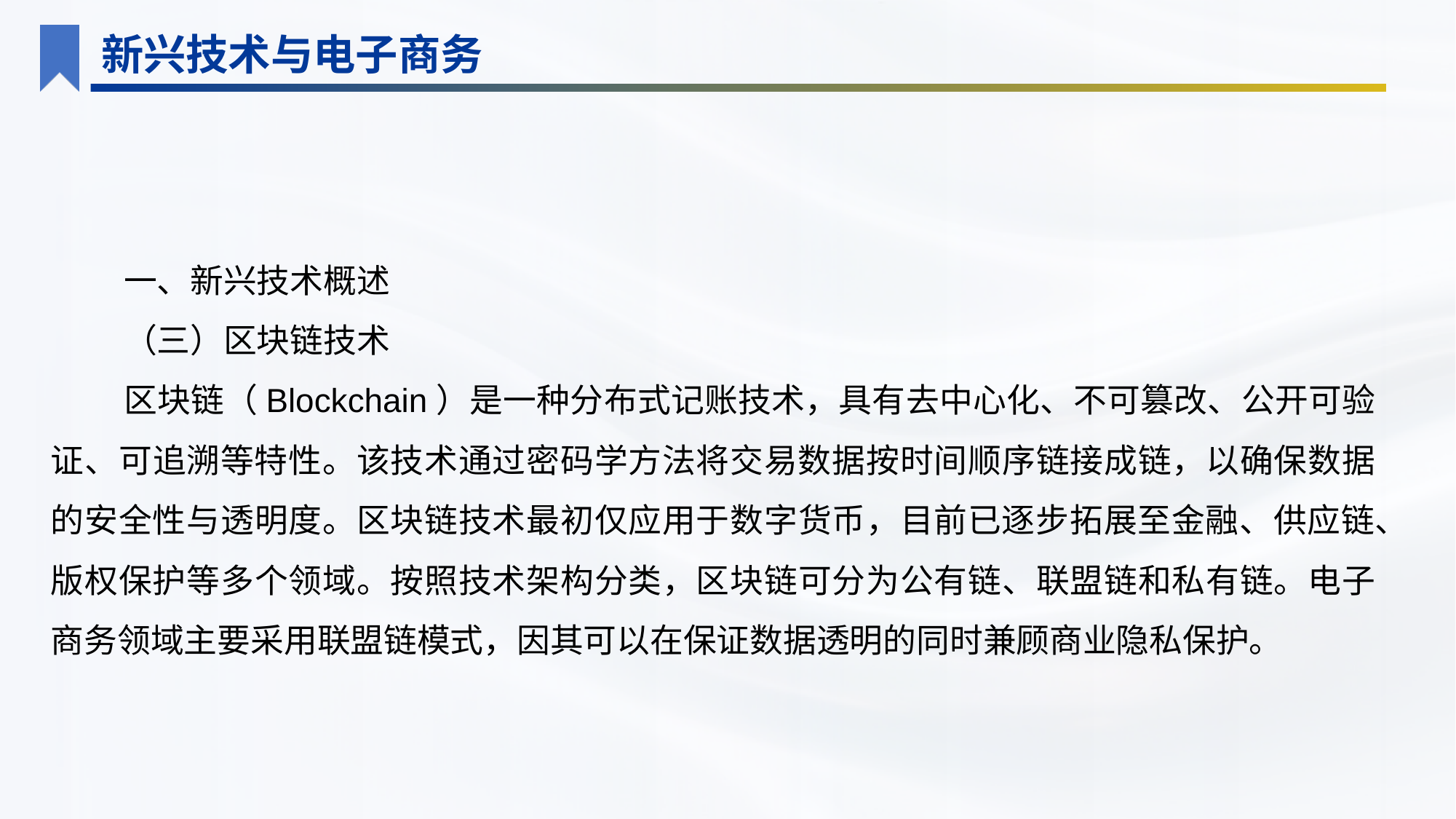

新兴技术与电子商务
一、新兴技术概述
（三）区块链技术
区块链（Blockchain）是一种分布式记账技术，具有去中心化、不可篡改、公开可验证、可追溯等特性。该技术通过密码学方法将交易数据按时间顺序链接成链，以确保数据的安全性与透明度。区块链技术最初仅应用于数字货币，目前已逐步拓展至金融、供应链、版权保护等多个领域。按照技术架构分类，区块链可分为公有链、联盟链和私有链。电子商务领域主要采用联盟链模式，因其可以在保证数据透明的同时兼顾商业隐私保护。